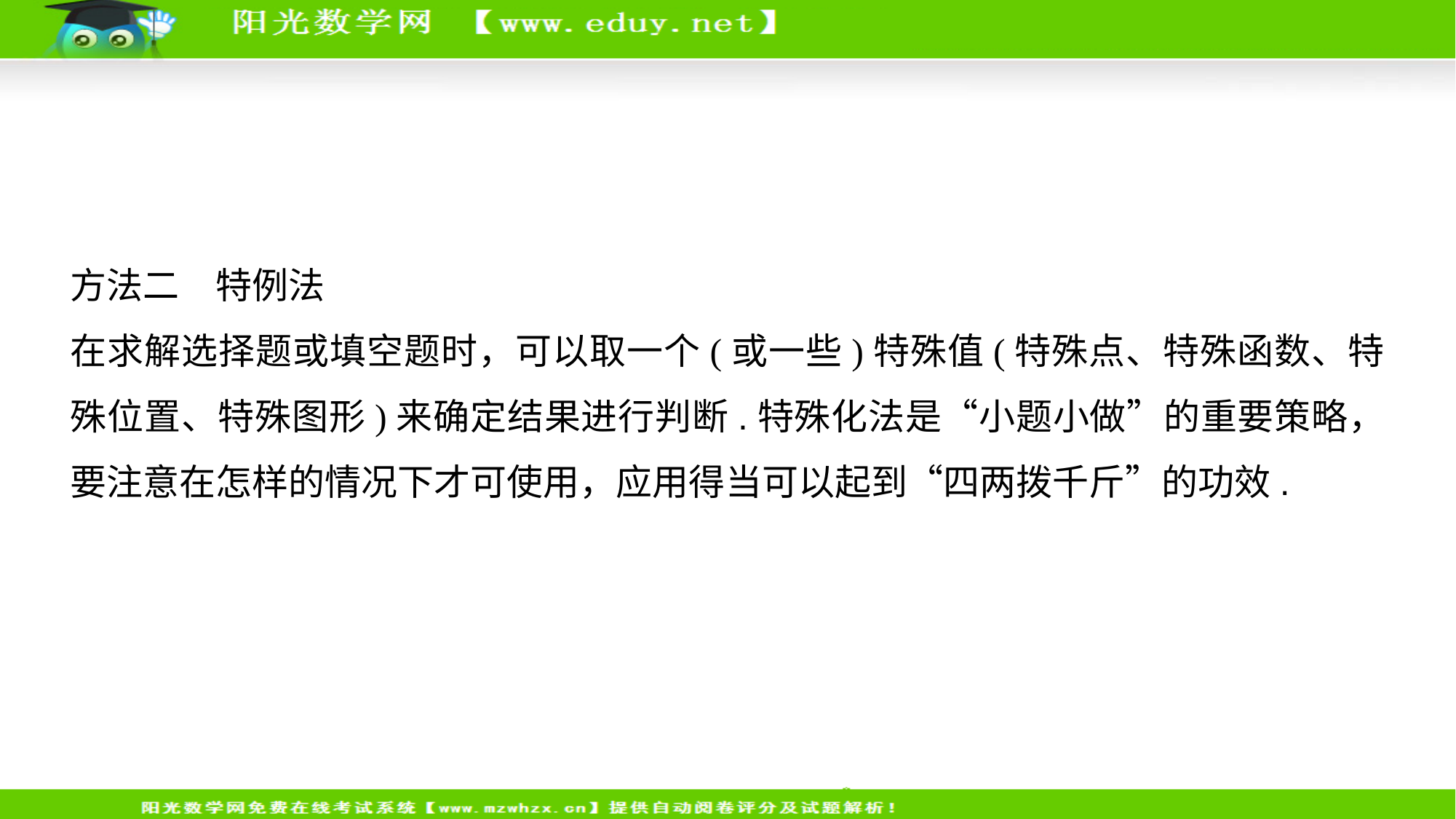

方法二　特例法
在求解选择题或填空题时，可以取一个(或一些)特殊值(特殊点、特殊函数、特殊位置、特殊图形)来确定结果进行判断.特殊化法是“小题小做”的重要策略，要注意在怎样的情况下才可使用，应用得当可以起到“四两拨千斤”的功效.